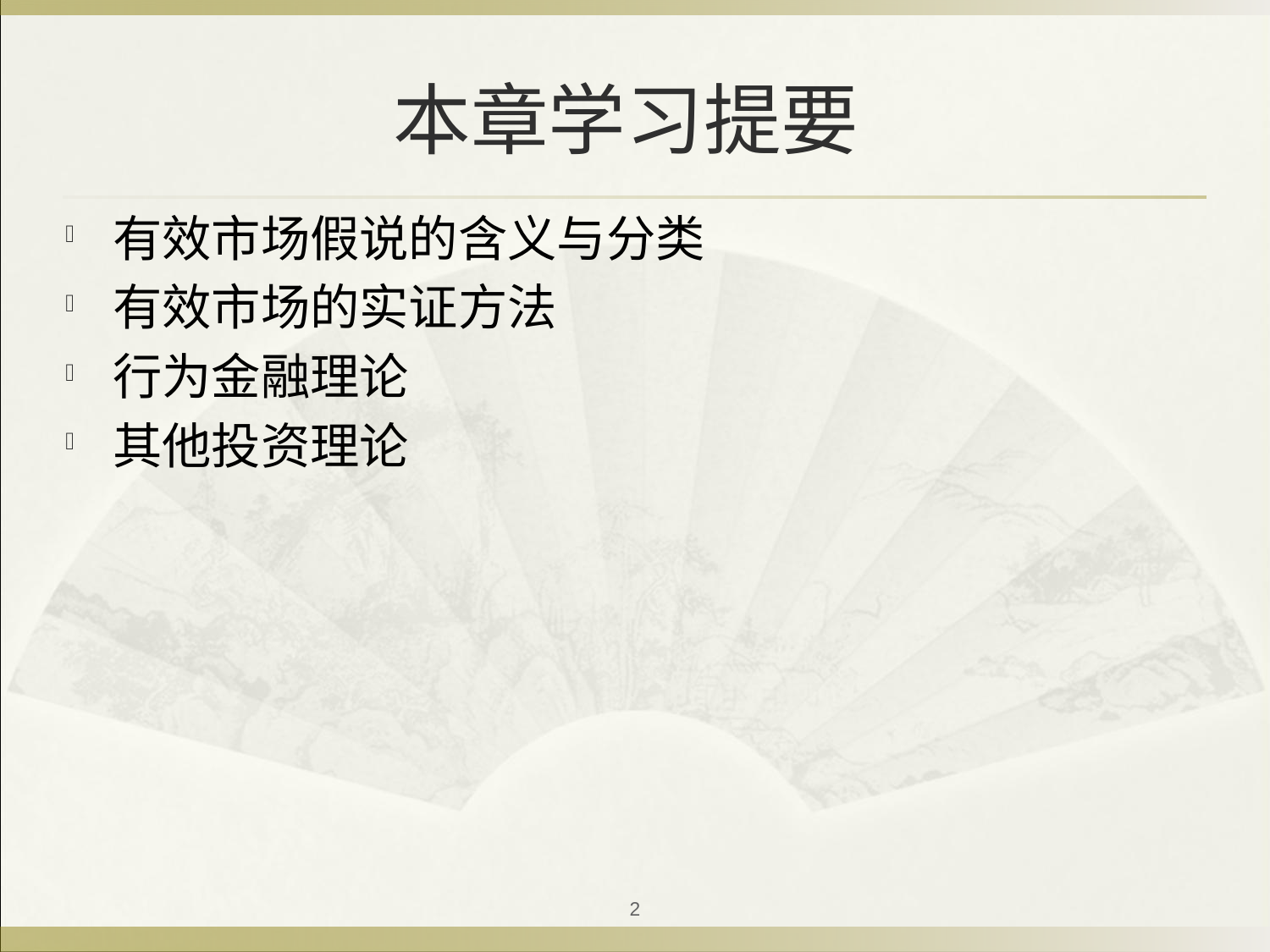

# 本章学习提要
有效市场假说的含义与分类
有效市场的实证方法
行为金融理论
其他投资理论

2